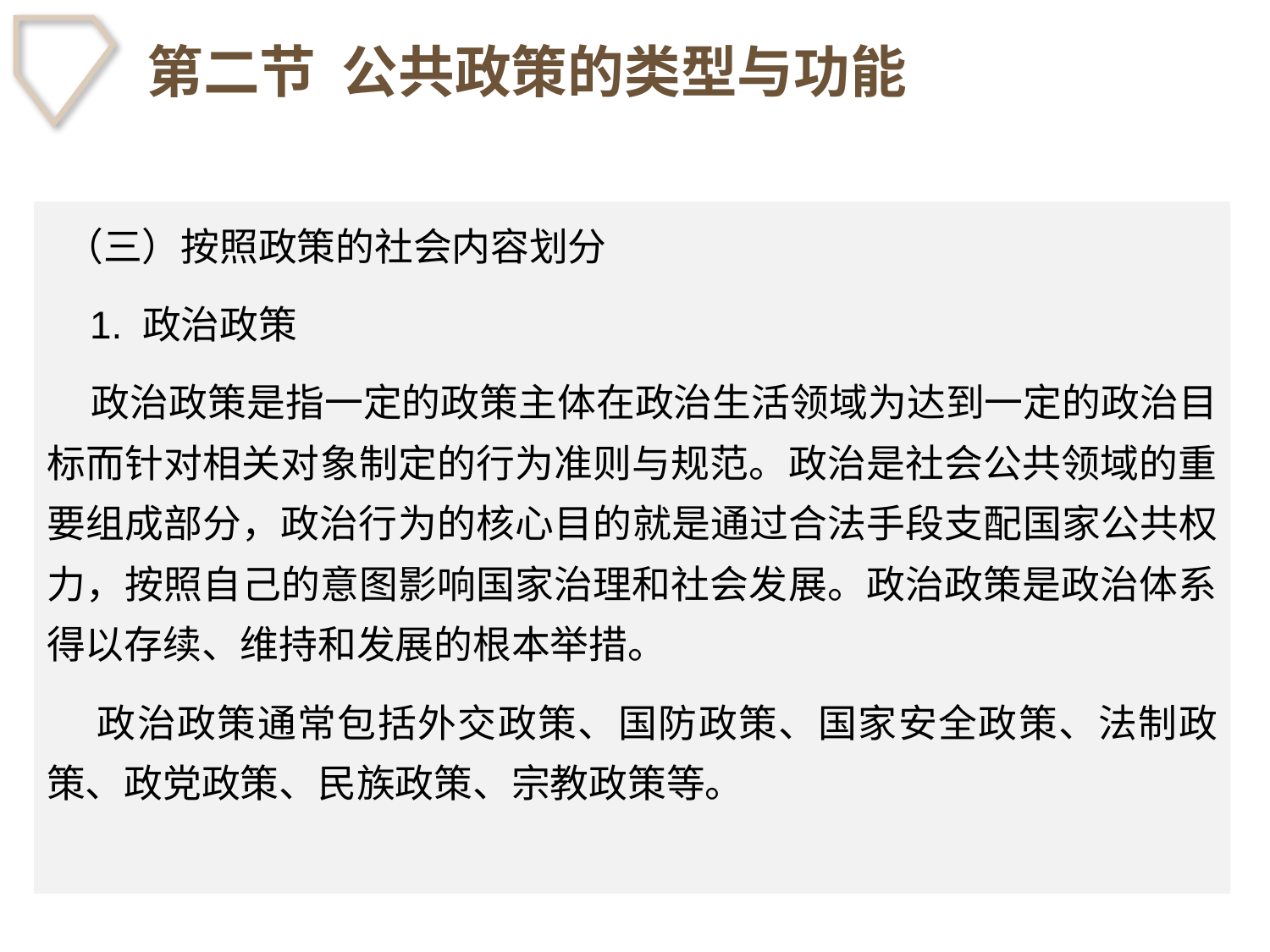

# 第二节  公共政策的类型与功能
 （三）按照政策的社会内容划分
    1. 政治政策
    政治政策是指一定的政策主体在政治生活领域为达到一定的政治目标而针对相关对象制定的行为准则与规范。政治是社会公共领域的重要组成部分，政治行为的核心目的就是通过合法手段支配国家公共权力，按照自己的意图影响国家治理和社会发展。政治政策是政治体系得以存续、维持和发展的根本举措。
    政治政策通常包括外交政策、国防政策、国家安全政策、法制政策、政党政策、民族政策、宗教政策等。